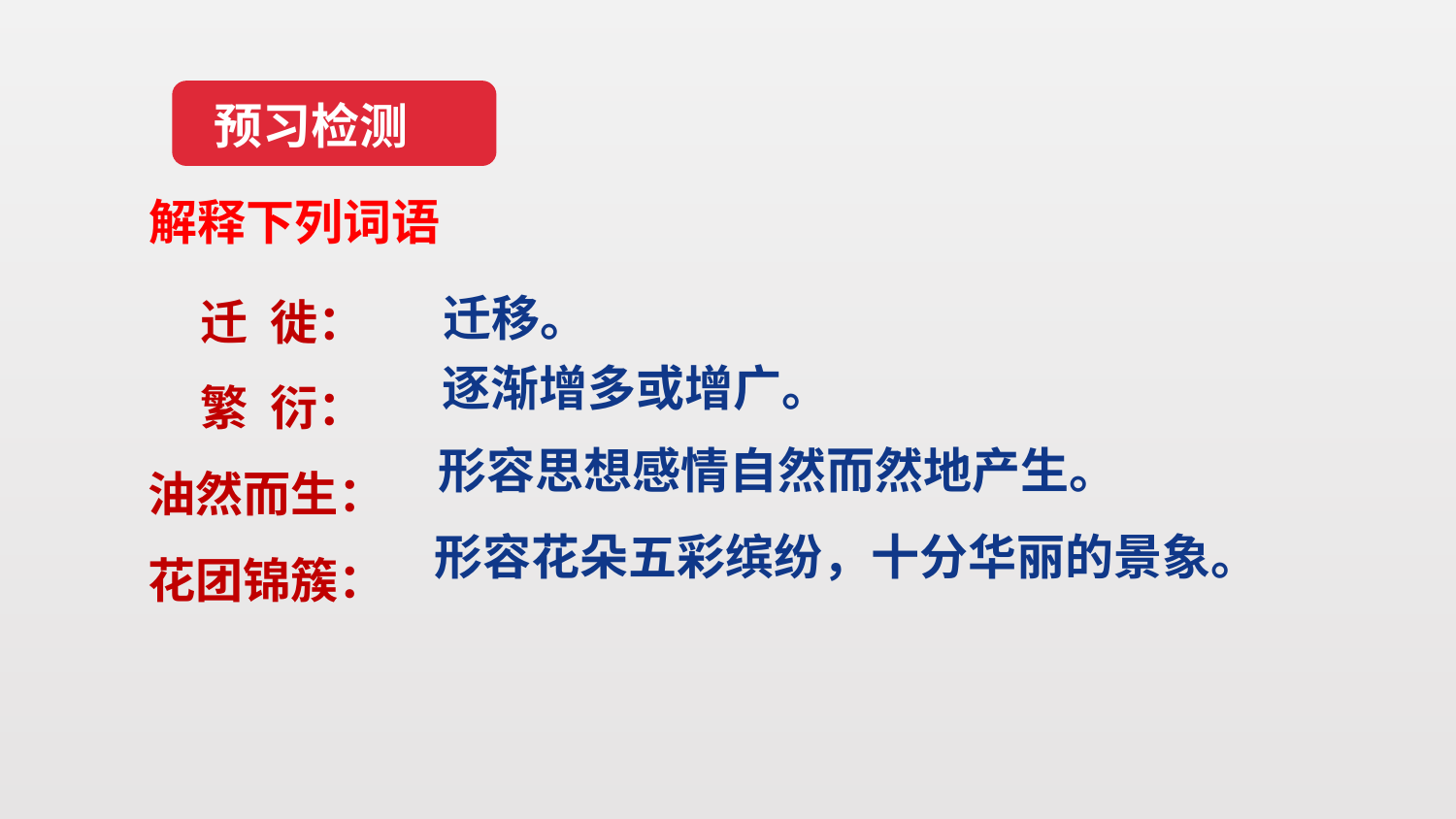

预习检测
解释下列词语
  迁  徙：
  繁  衍：
油然而生：
花团锦簇：

迁移。
逐渐增多或增广。
形容思想感情自然而然地产生。
形容花朵五彩缤纷，十分华丽的景象。